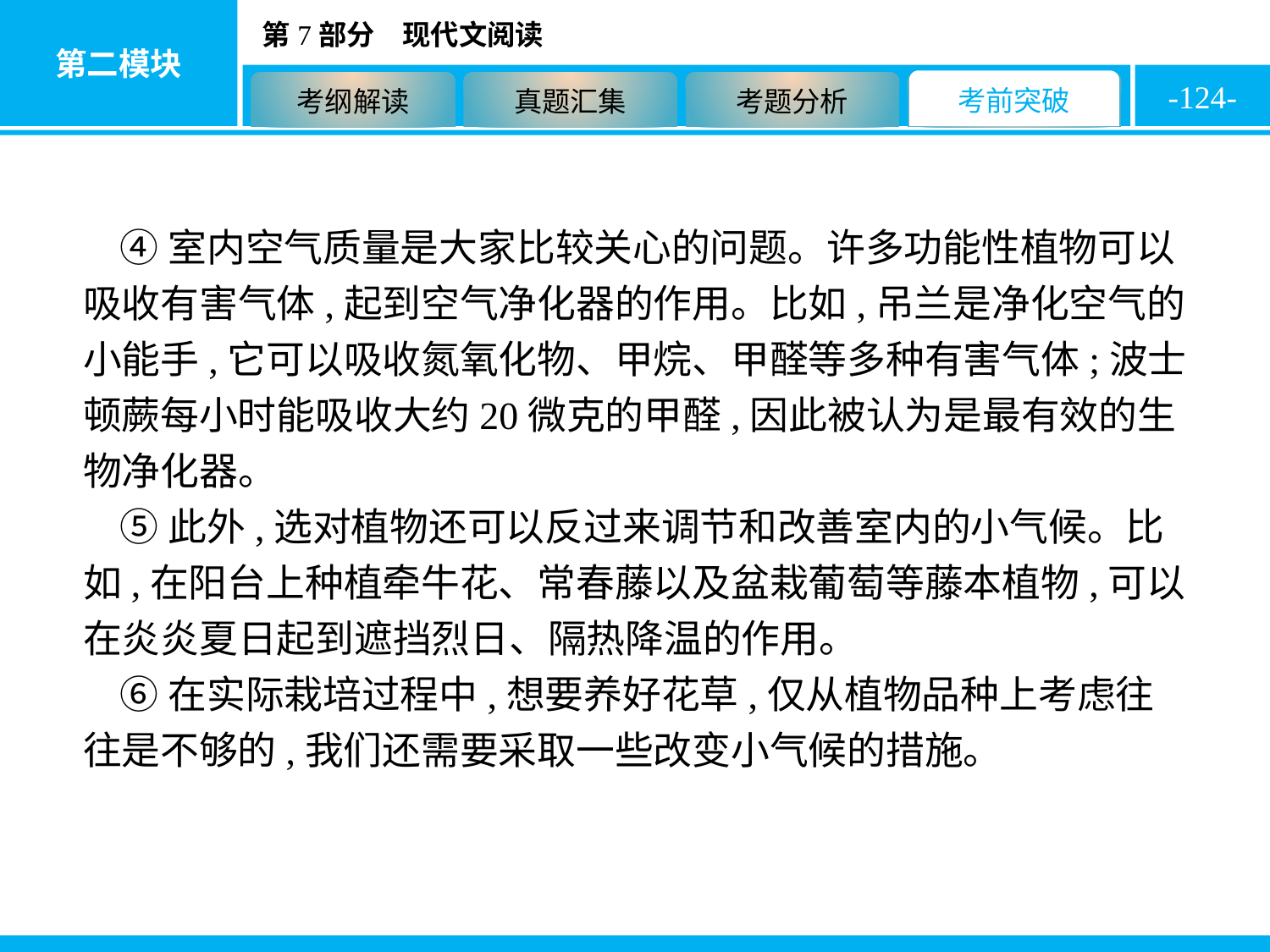

-124-
④室内空气质量是大家比较关心的问题。许多功能性植物可以吸收有害气体,起到空气净化器的作用。比如,吊兰是净化空气的小能手,它可以吸收氮氧化物、甲烷、甲醛等多种有害气体;波士顿蕨每小时能吸收大约20微克的甲醛,因此被认为是最有效的生物净化器。
⑤此外,选对植物还可以反过来调节和改善室内的小气候。比如,在阳台上种植牵牛花、常春藤以及盆栽葡萄等藤本植物,可以在炎炎夏日起到遮挡烈日、隔热降温的作用。
⑥在实际栽培过程中,想要养好花草,仅从植物品种上考虑往往是不够的,我们还需要采取一些改变小气候的措施。